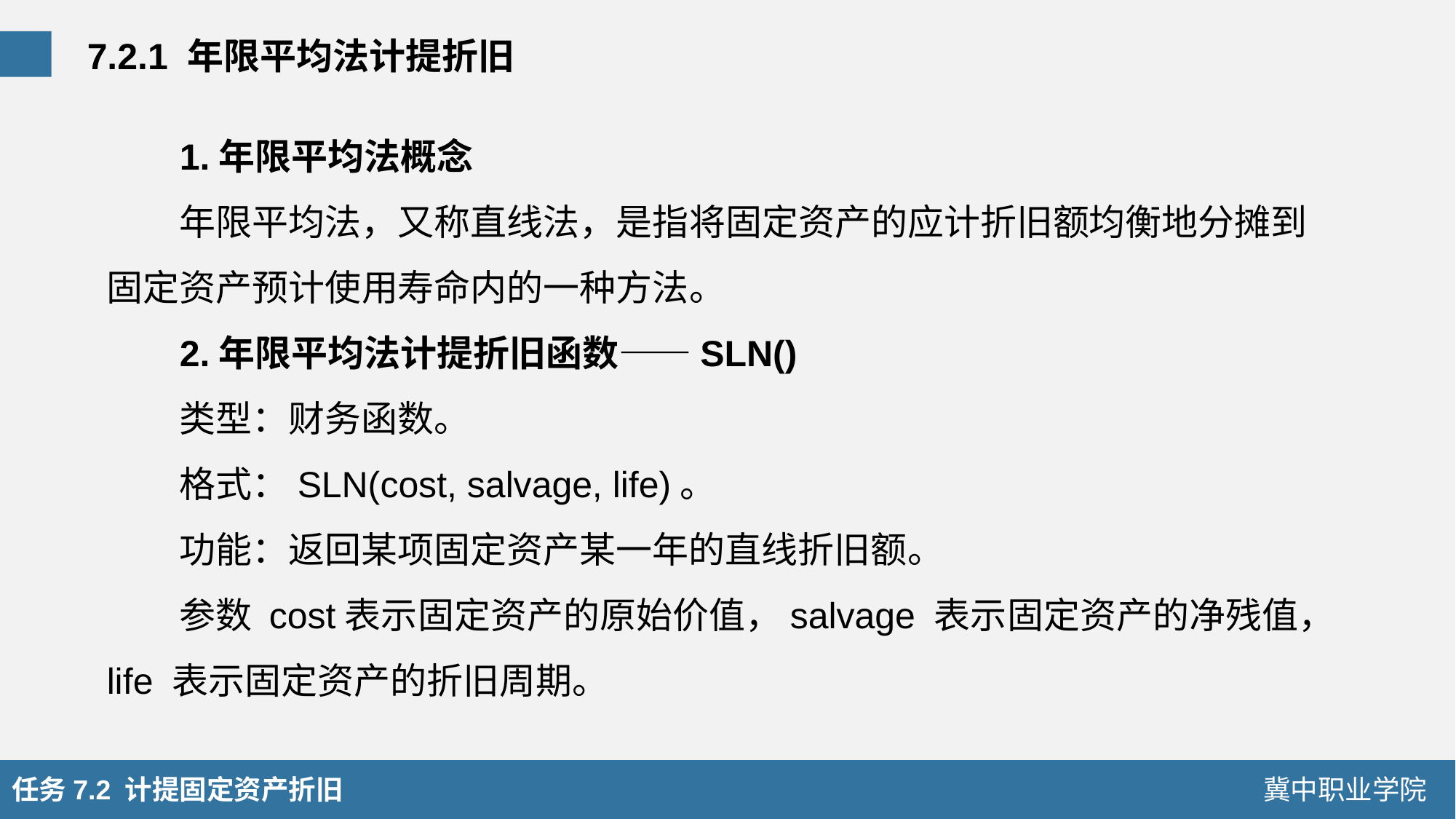

7.2.1 年限平均法计提折旧
1.年限平均法概念
年限平均法，又称直线法，是指将固定资产的应计折旧额均衡地分摊到固定资产预计使用寿命内的一种方法。
2.年限平均法计提折旧函数——SLN()
类型：财务函数。
格式：SLN(cost, salvage, life)。
功能：返回某项固定资产某一年的直线折旧额。
参数 cost表示固定资产的原始价值，salvage 表示固定资产的净残值，life 表示固定资产的折旧周期。

任务7.2 计提固定资产折旧
冀中职业学院